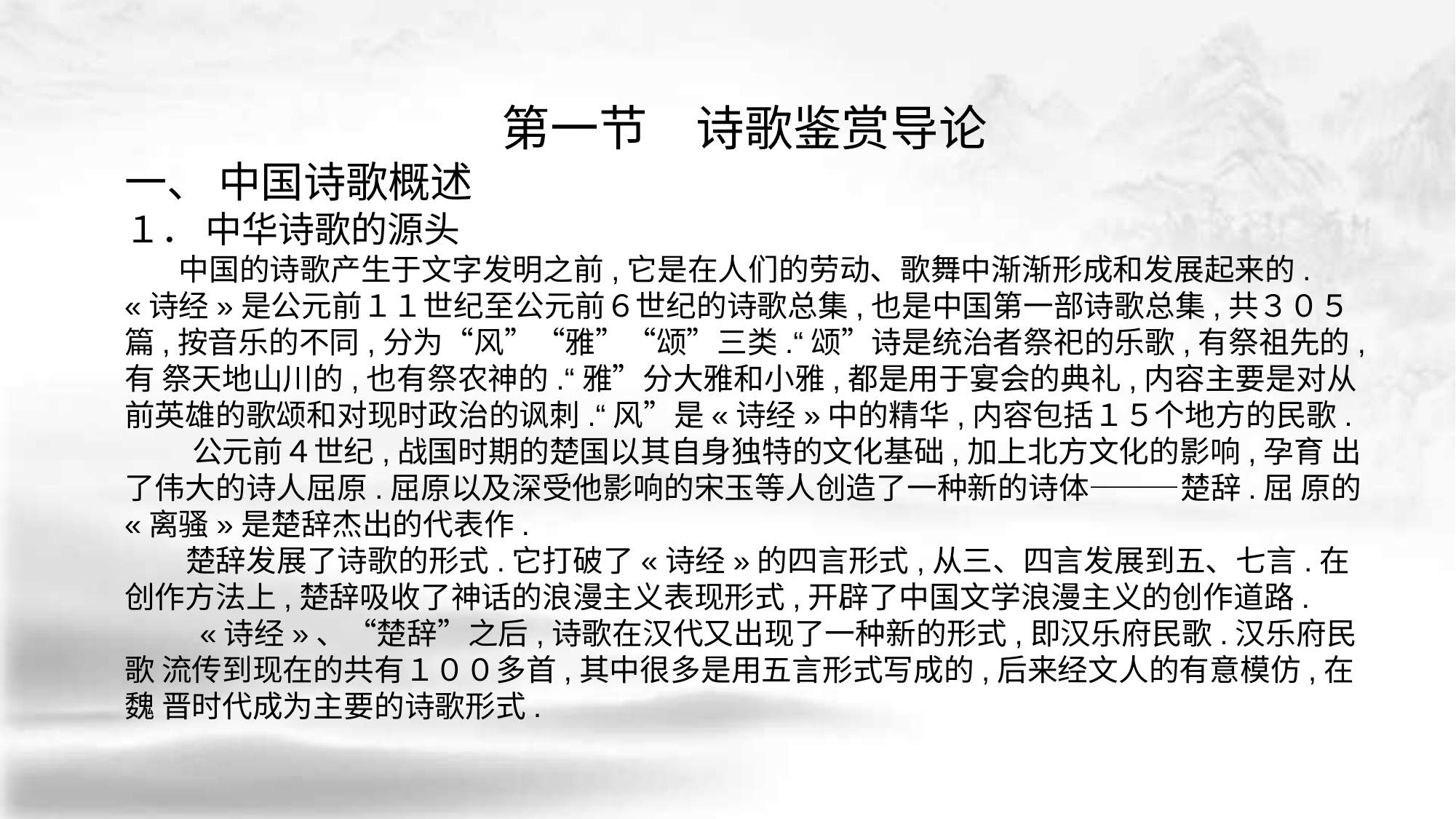

第一节　诗歌鉴赏导论
一、 中国诗歌概述
１． 中华诗歌的源头
       中国的诗歌产生于文字发明之前,它是在人们的劳动、歌舞中渐渐形成和发展起来的. «诗经»是公元前１１世纪至公元前６世纪的诗歌总集,也是中国第一部诗歌总集,共３０５ 篇,按音乐的不同,分为“风”“雅”“颂”三类.“颂”诗是统治者祭祀的乐歌,有祭祖先的,有 祭天地山川的,也有祭农神的.“雅”分大雅和小雅,都是用于宴会的典礼,内容主要是对从 前英雄的歌颂和对现时政治的讽刺.“风”是«诗经»中的精华,内容包括１５个地方的民歌.
         公元前４世纪,战国时期的楚国以其自身独特的文化基础,加上北方文化的影响,孕育 出了伟大的诗人屈原.屈原以及深受他影响的宋玉等人创造了一种新的诗体———楚辞.屈 原的«离骚»是楚辞杰出的代表作.
        楚辞发展了诗歌的形式.它打破了«诗经»的四言形式,从三、四言发展到五、七言.在 创作方法上,楚辞吸收了神话的浪漫主义表现形式,开辟了中国文学浪漫主义的创作道路.
         «诗经»、“楚辞”之后,诗歌在汉代又出现了一种新的形式,即汉乐府民歌.汉乐府民歌 流传到现在的共有１００多首,其中很多是用五言形式写成的,后来经文人的有意模仿,在魏 晋时代成为主要的诗歌形式.